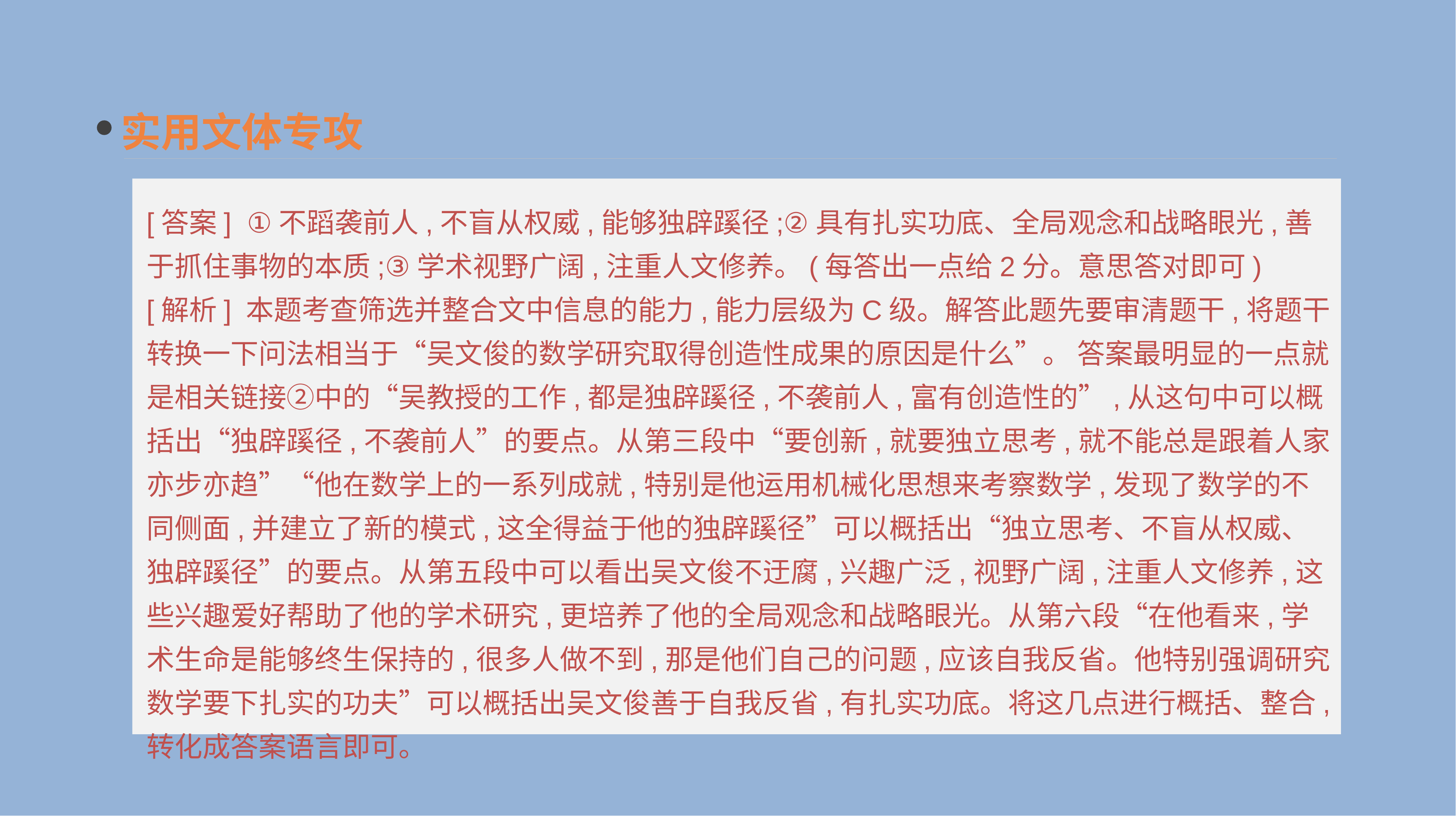

实用文体专攻

[答案]  ①不蹈袭前人,不盲从权威,能够独辟蹊径;②具有扎实功底、全局观念和战略眼光,善于抓住事物的本质;③学术视野广阔,注重人文修养。(每答出一点给2分。意思答对即可)
[解析] 本题考查筛选并整合文中信息的能力,能力层级为C级。解答此题先要审清题干,将题干转换一下问法相当于“吴文俊的数学研究取得创造性成果的原因是什么”。 答案最明显的一点就是相关链接②中的“吴教授的工作,都是独辟蹊径,不袭前人,富有创造性的”,从这句中可以概括出“独辟蹊径,不袭前人”的要点。从第三段中“要创新,就要独立思考,就不能总是跟着人家亦步亦趋”“他在数学上的一系列成就,特别是他运用机械化思想来考察数学,发现了数学的不同侧面,并建立了新的模式,这全得益于他的独辟蹊径”可以概括出“独立思考、不盲从权威、独辟蹊径”的要点。从第五段中可以看出吴文俊不迂腐,兴趣广泛,视野广阔,注重人文修养,这些兴趣爱好帮助了他的学术研究,更培养了他的全局观念和战略眼光。从第六段“在他看来,学术生命是能够终生保持的,很多人做不到,那是他们自己的问题,应该自我反省。他特别强调研究数学要下扎实的功夫”可以概括出吴文俊善于自我反省,有扎实功底。将这几点进行概括、整合,转化成答案语言即可。